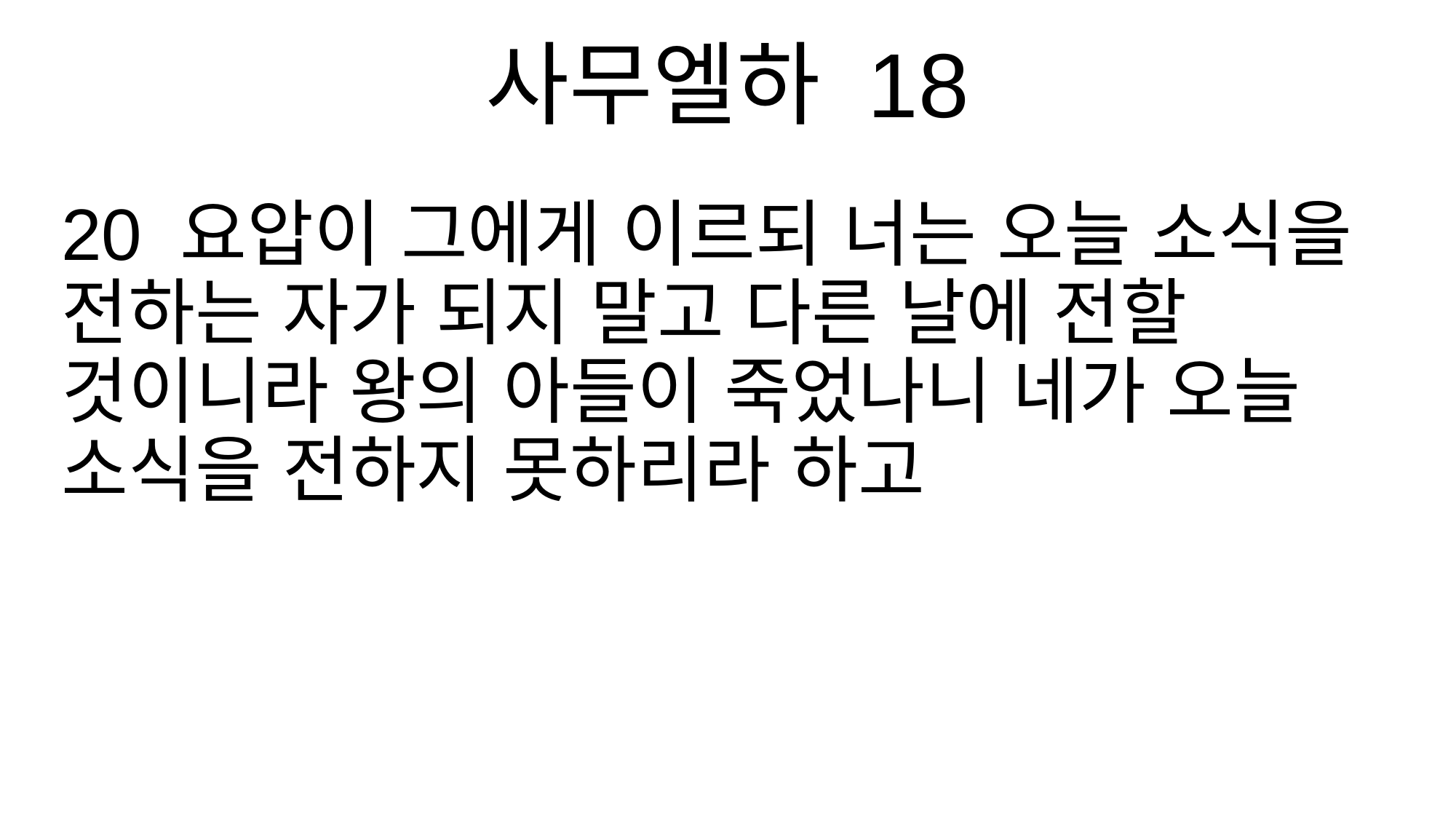

사무엘하 18
20 요압이 그에게 이르되 너는 오늘 소식을 전하는 자가 되지 말고 다른 날에 전할 것이니라 왕의 아들이 죽었나니 네가 오늘 소식을 전하지 못하리라 하고